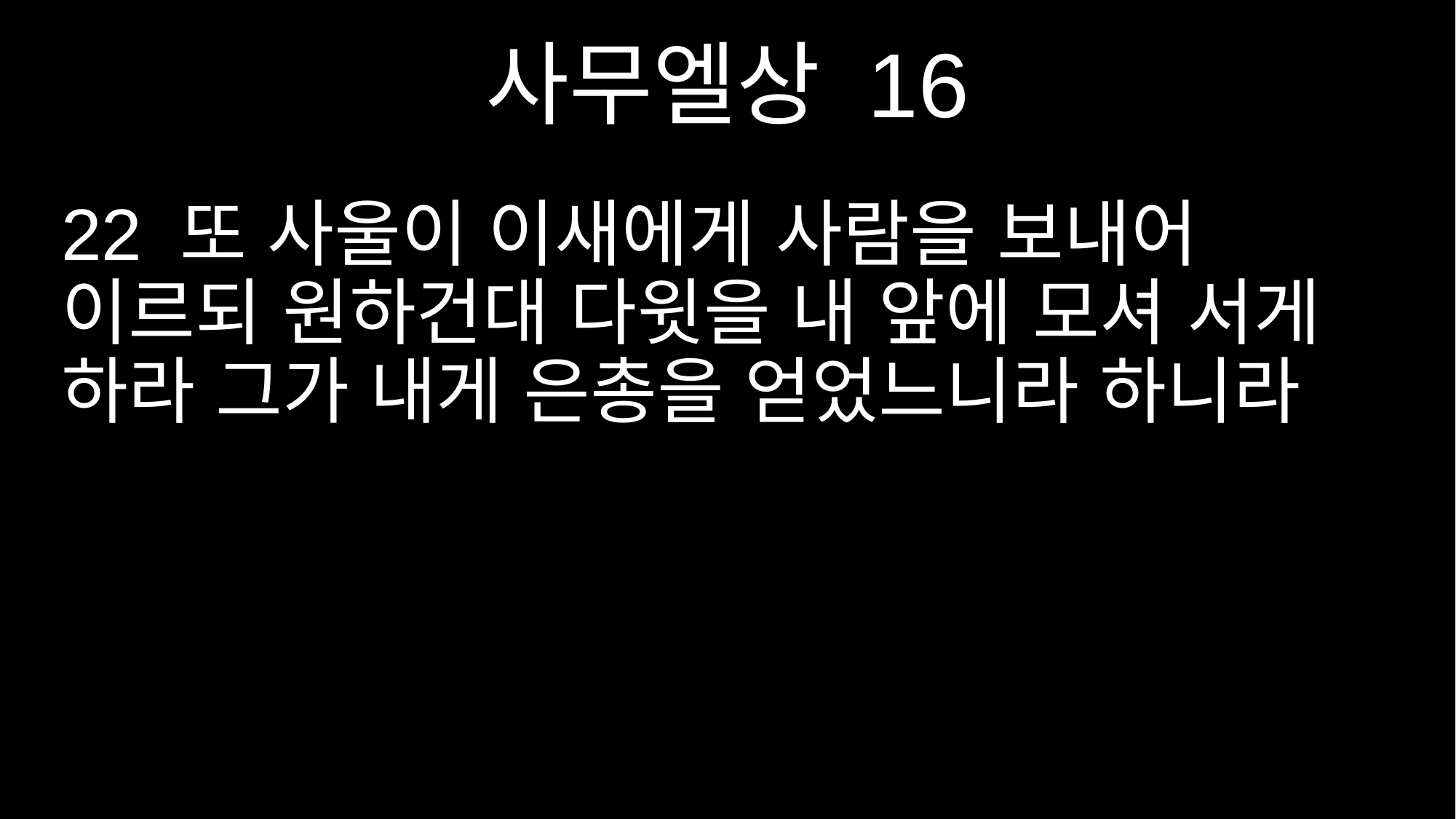

사무엘상 16
22 또 사울이 이새에게 사람을 보내어 이르되 원하건대 다윗을 내 앞에 모셔 서게 하라 그가 내게 은총을 얻었느니라 하니라